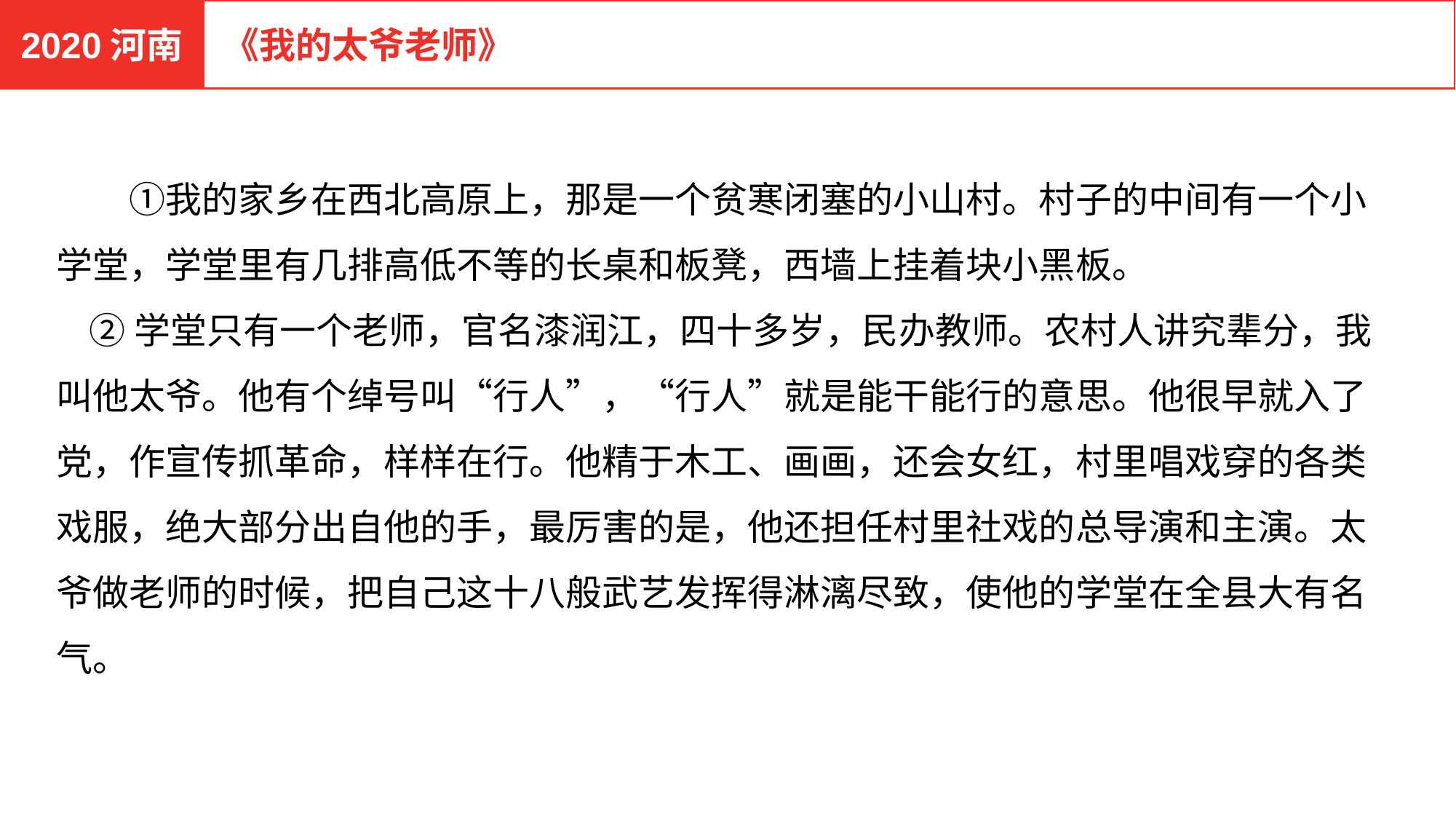

2020河南
《我的太爷老师》
　　①我的家乡在西北高原上，那是一个贫寒闭塞的小山村。村子的中间有一个小学堂，学堂里有几排高低不等的长桌和板凳，西墙上挂着块小黑板。
    ②学堂只有一个老师，官名漆润江，四十多岁，民办教师。农村人讲究辈分，我叫他太爷。他有个绰号叫“行人”，“行人”就是能干能行的意思。他很早就入了党，作宣传抓革命，样样在行。他精于木工、画画，还会女红，村里唱戏穿的各类戏服，绝大部分出自他的手，最厉害的是，他还担任村里社戏的总导演和主演。太爷做老师的时候，把自己这十八般武艺发挥得淋漓尽致，使他的学堂在全县大有名气。